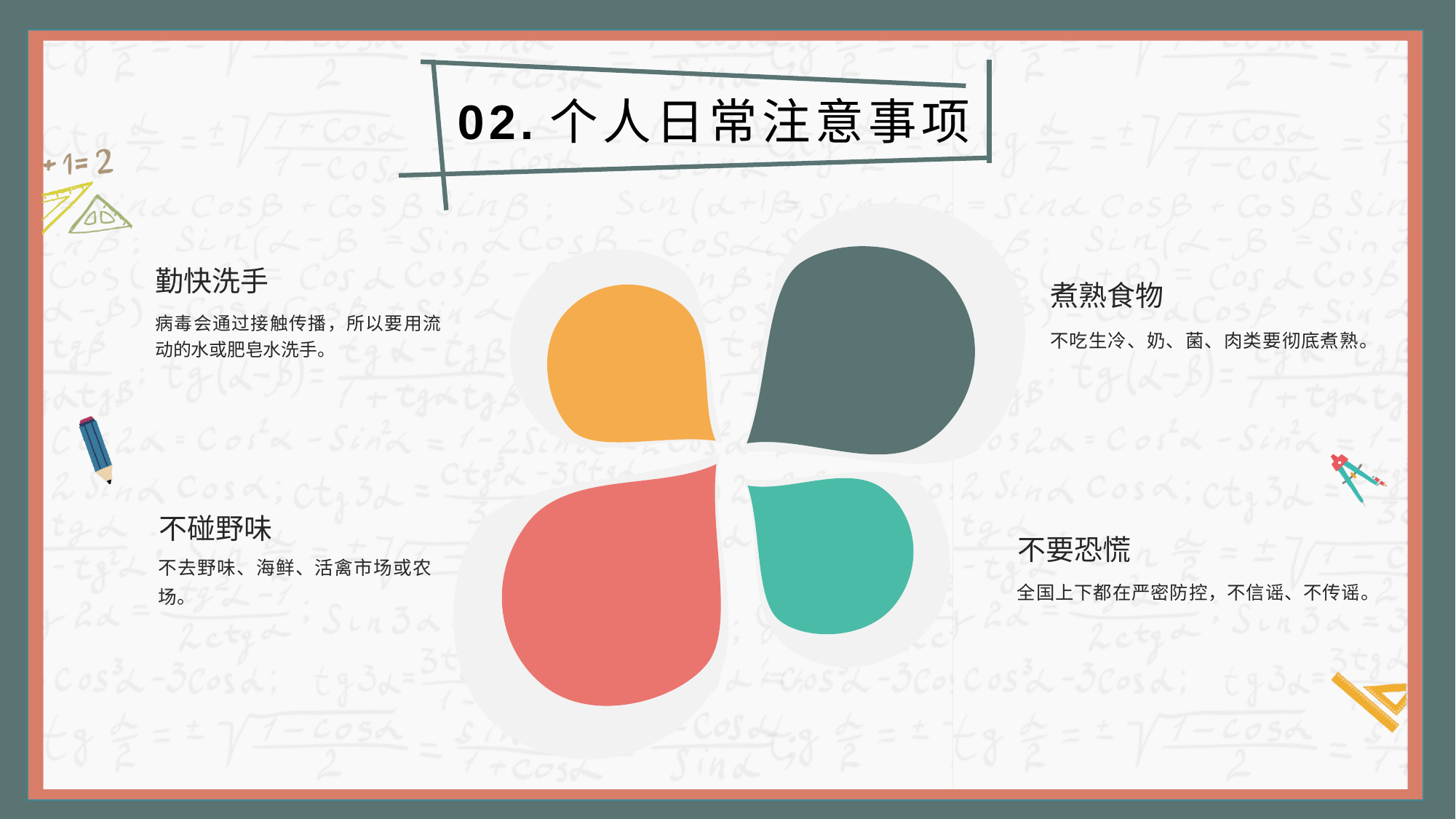

02.个人日常注意事项

勤快洗手
病毒会通过接触传播，所以要用流动的水或肥皂水洗手。
煮熟食物
不吃生冷、奶、菌、肉类要彻底煮熟。
不碰野味
不去野味、海鲜、活禽市场或农场。
不要恐慌
全国上下都在严密防控，不信谣、不传谣。